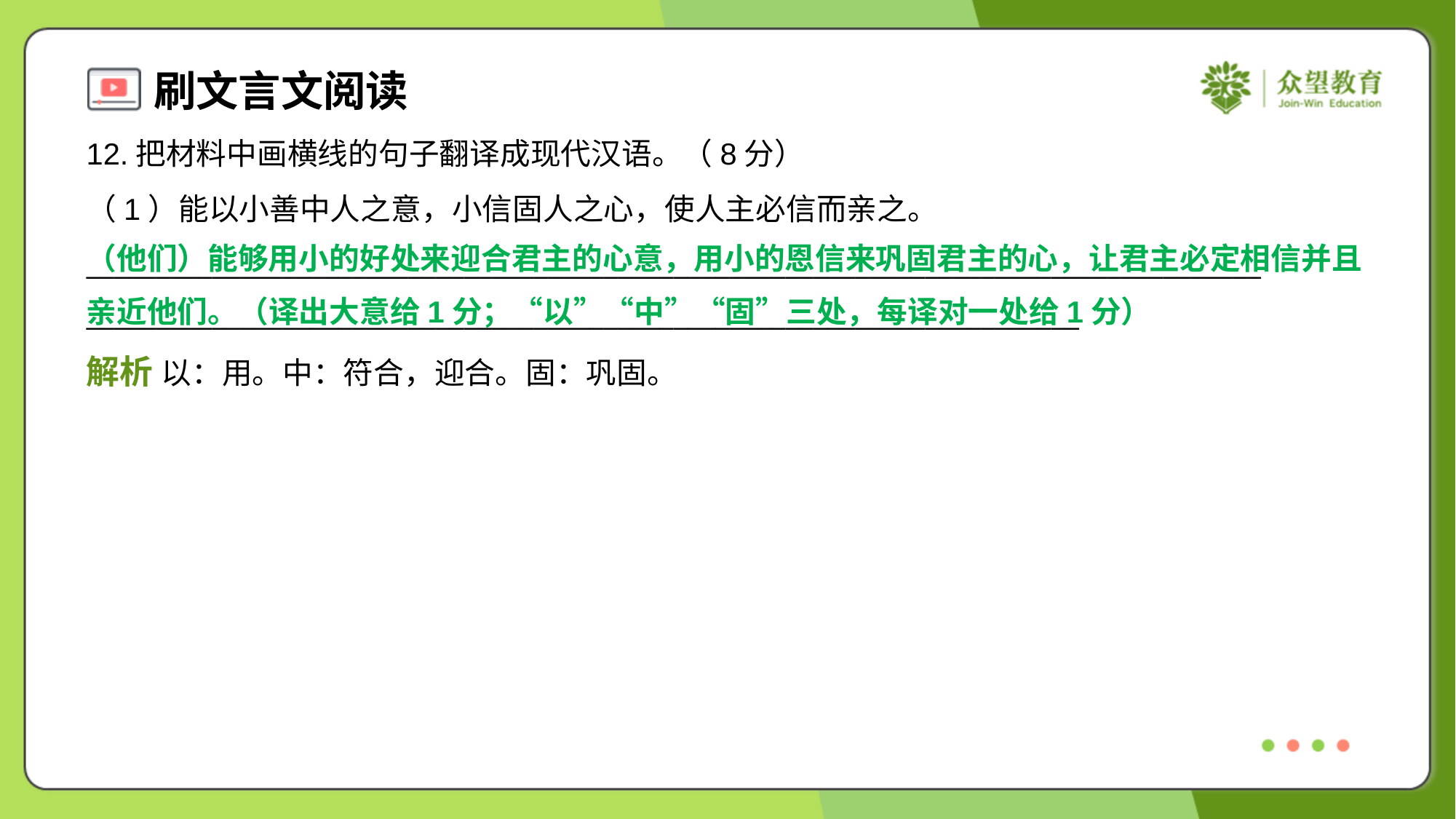

12.把材料中画横线的句子翻译成现代汉语。（8分）
（1）能以小善中人之意，小信固人之心，使人主必信而亲之。
____________________________________________________________________________________
_______________________________________________________________________
（他们）能够用小的好处来迎合君主的心意，用小的恩信来巩固君主的心，让君主必定相信并且
亲近他们。（译出大意给1分；“以”“中”“固”三处，每译对一处给1分）
解析 以：用。中：符合，迎合。固：巩固。